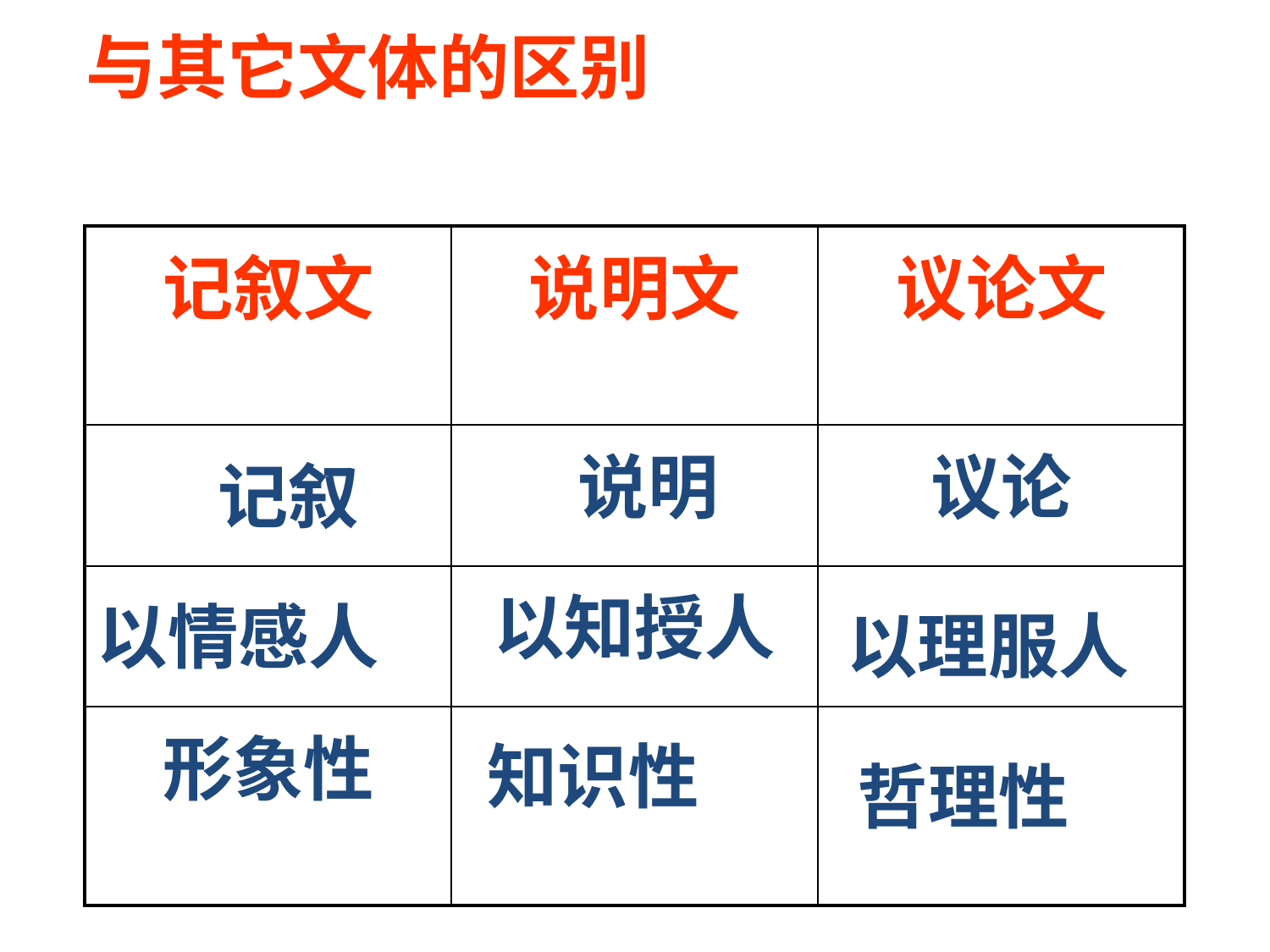

与其它文体的区别
| 记叙文 | 说明文 | 议论文 |
| --- | --- | --- |
|  |  | 议论 |
|  | 以知授人 |  |
| 形象性 |  |  |
说明
记叙

以情感人
以理服人
知识性
哲理性